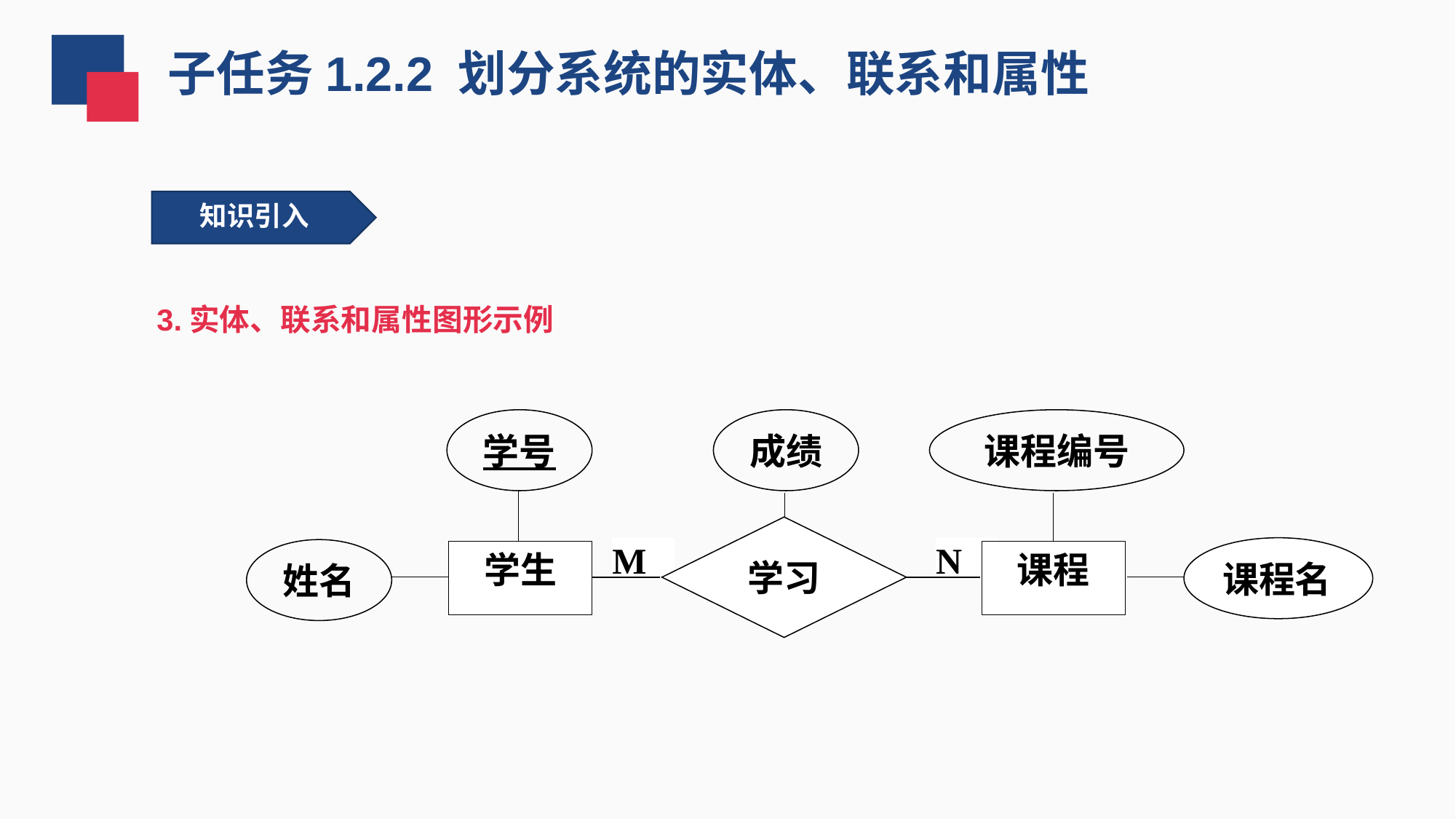

子任务1.2.2 划分系统的实体、联系和属性

     知识引入
3.实体、联系和属性图形示例
学号
成绩
课程编号
学习
M
N
课程名
姓名
学生
课程